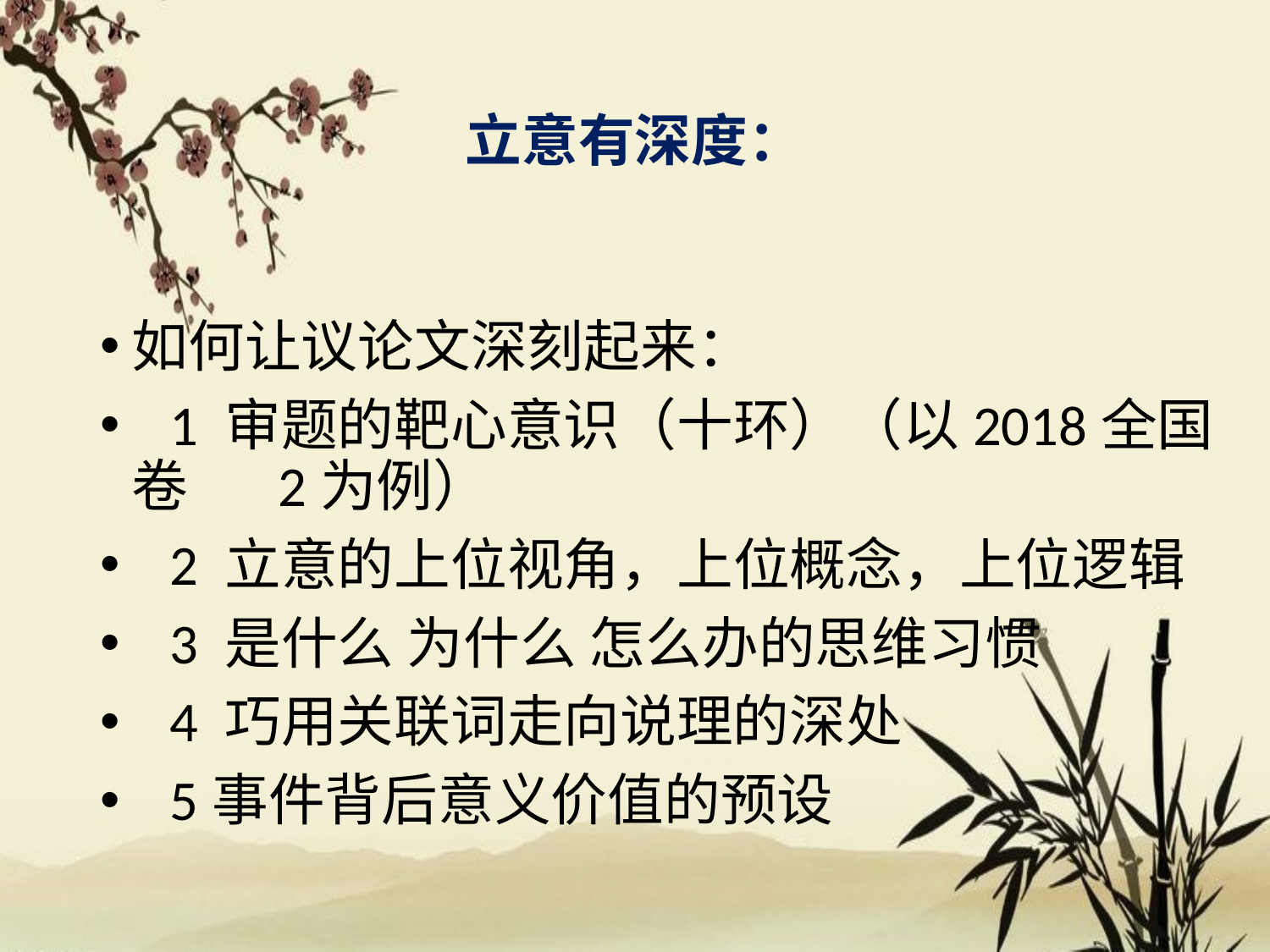

# 立意有深度：
如何让议论文深刻起来：
   1 审题的靶心意识（十环）（以2018全国卷      2为例）
   2 立意的上位视角，上位概念，上位逻辑
   3 是什么 为什么 怎么办的思维习惯
   4 巧用关联词走向说理的深处
   5事件背后意义价值的预设